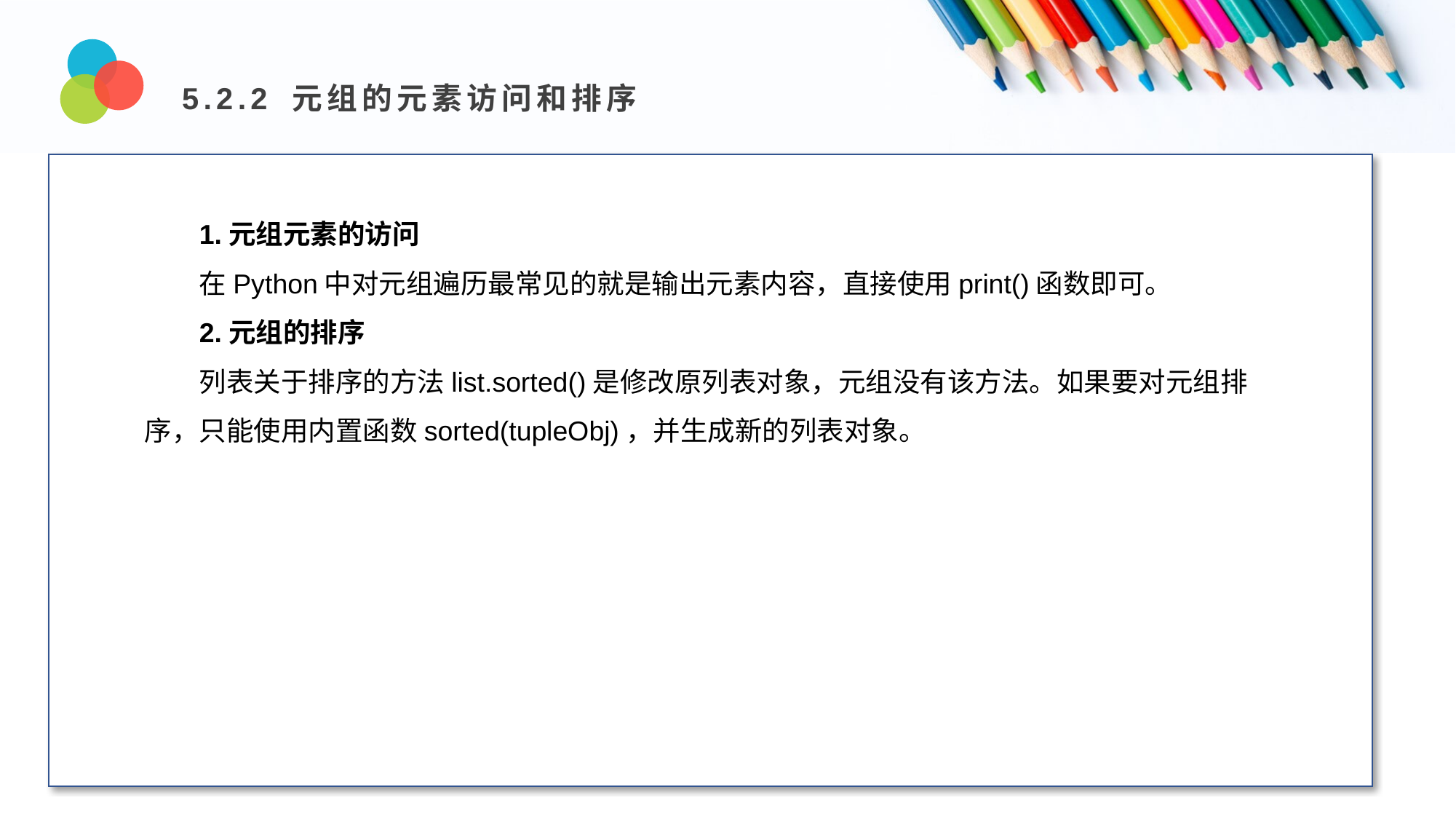

5.2.2 元组的元素访问和排序
Design and Production
1.元组元素的访问
在Python中对元组遍历最常见的就是输出元素内容，直接使用print()函数即可。
2.元组的排序
列表关于排序的方法list.sorted()是修改原列表对象，元组没有该方法。如果要对元组排序，只能使用内置函数sorted(tupleObj)，并生成新的列表对象。